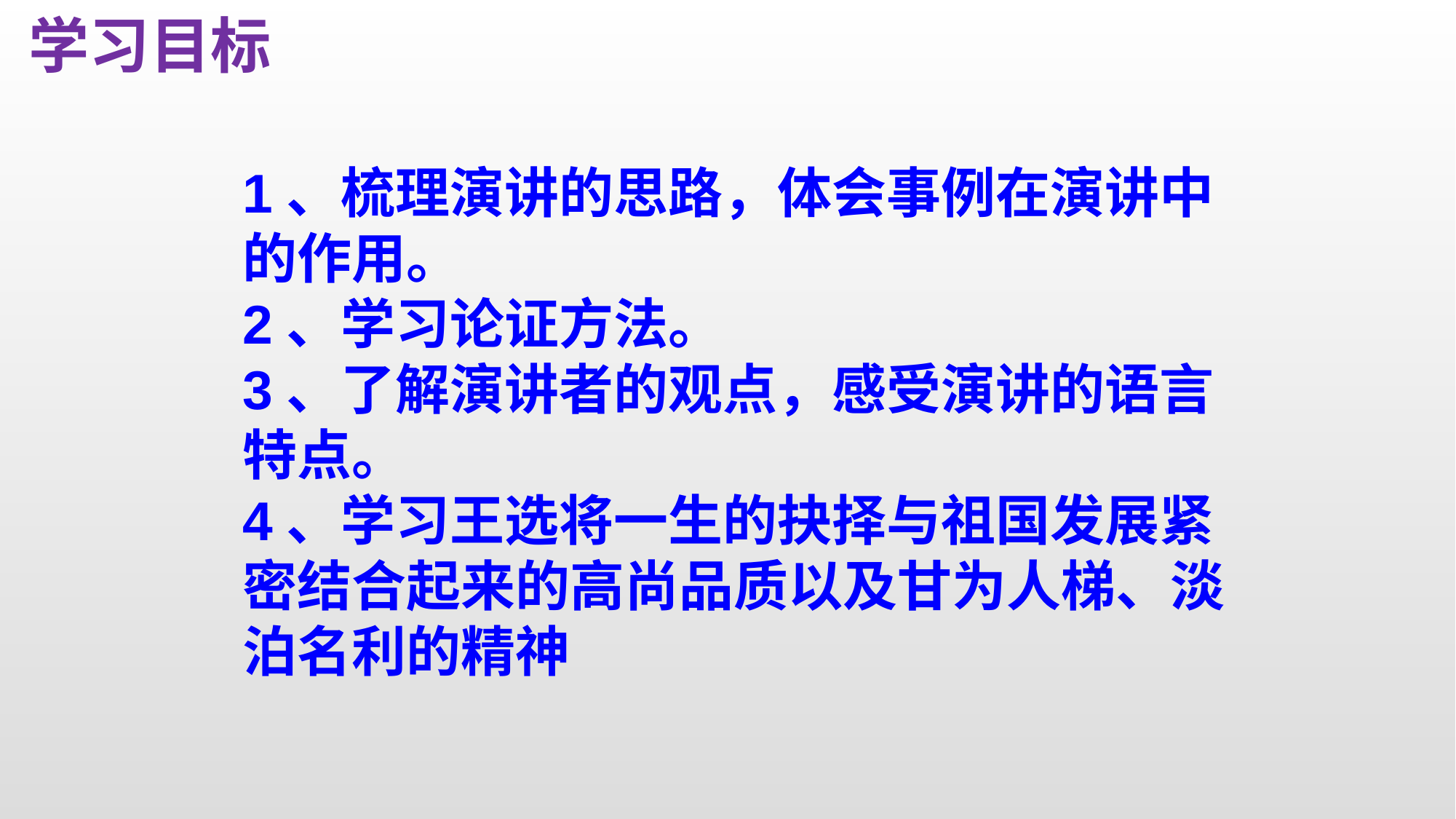

学习目标
1、梳理演讲的思路，体会事例在演讲中的作用。
2、学习论证方法。
3、了解演讲者的观点，感受演讲的语言特点。
4、学习王选将一生的抉择与祖国发展紧密结合起来的高尚品质以及甘为人梯、淡泊名利的精神